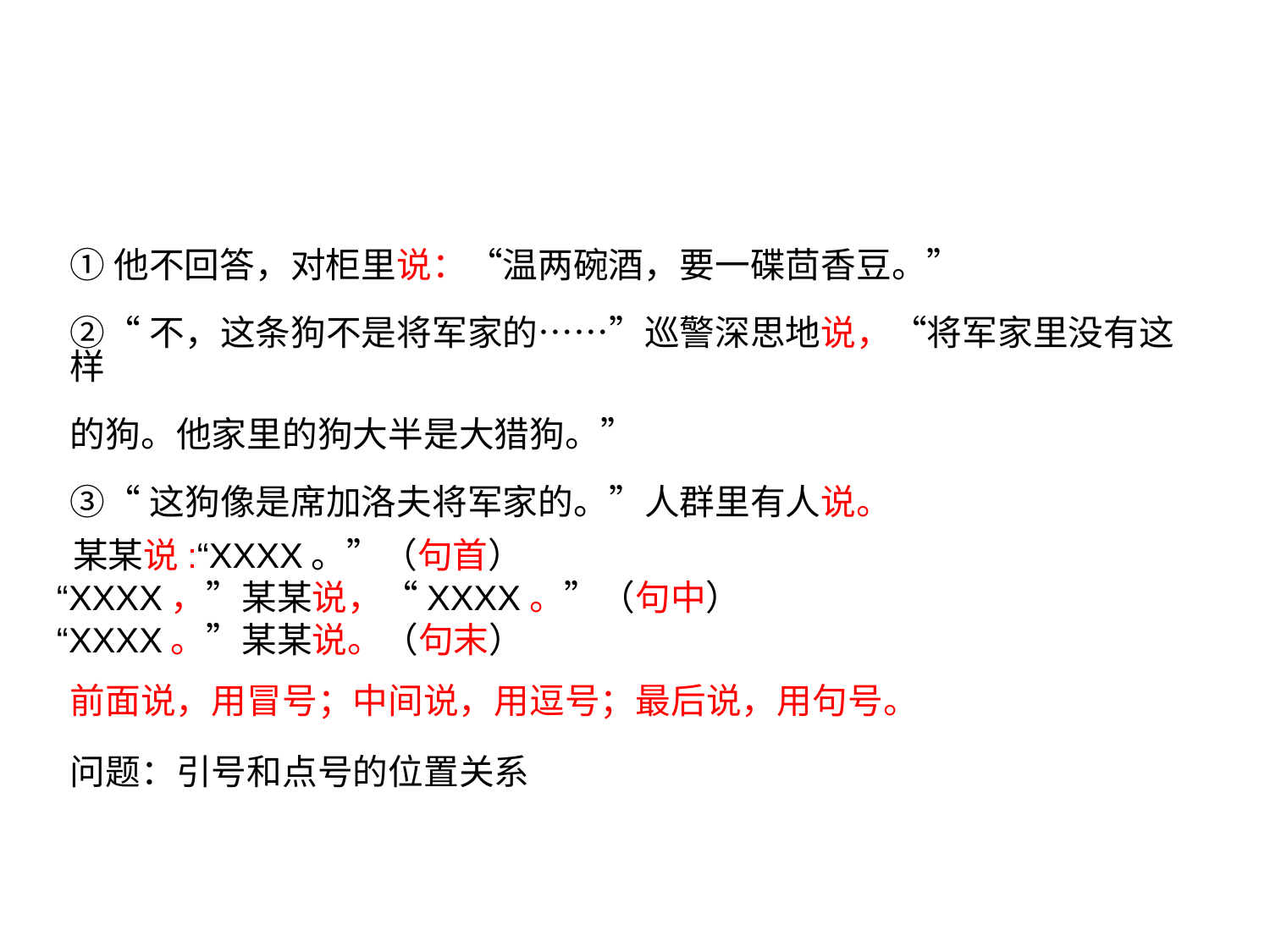

#

①他不回答，对柜里说：“温两碗酒，要一碟茴香豆。”

②“不，这条狗不是将军家的……”巡警深思地说，“将军家里没有这样

的狗。他家里的狗大半是大猎狗。”

③“这狗像是席加洛夫将军家的。”人群里有人说。

 某某说:“XXXX。”（句首）
“XXXX，”某某说，“XXXX。”（句中）
“XXXX。”某某说。（句末）

前面说，用冒号；中间说，用逗号；最后说，用句号。
问题：引号和点号的位置关系